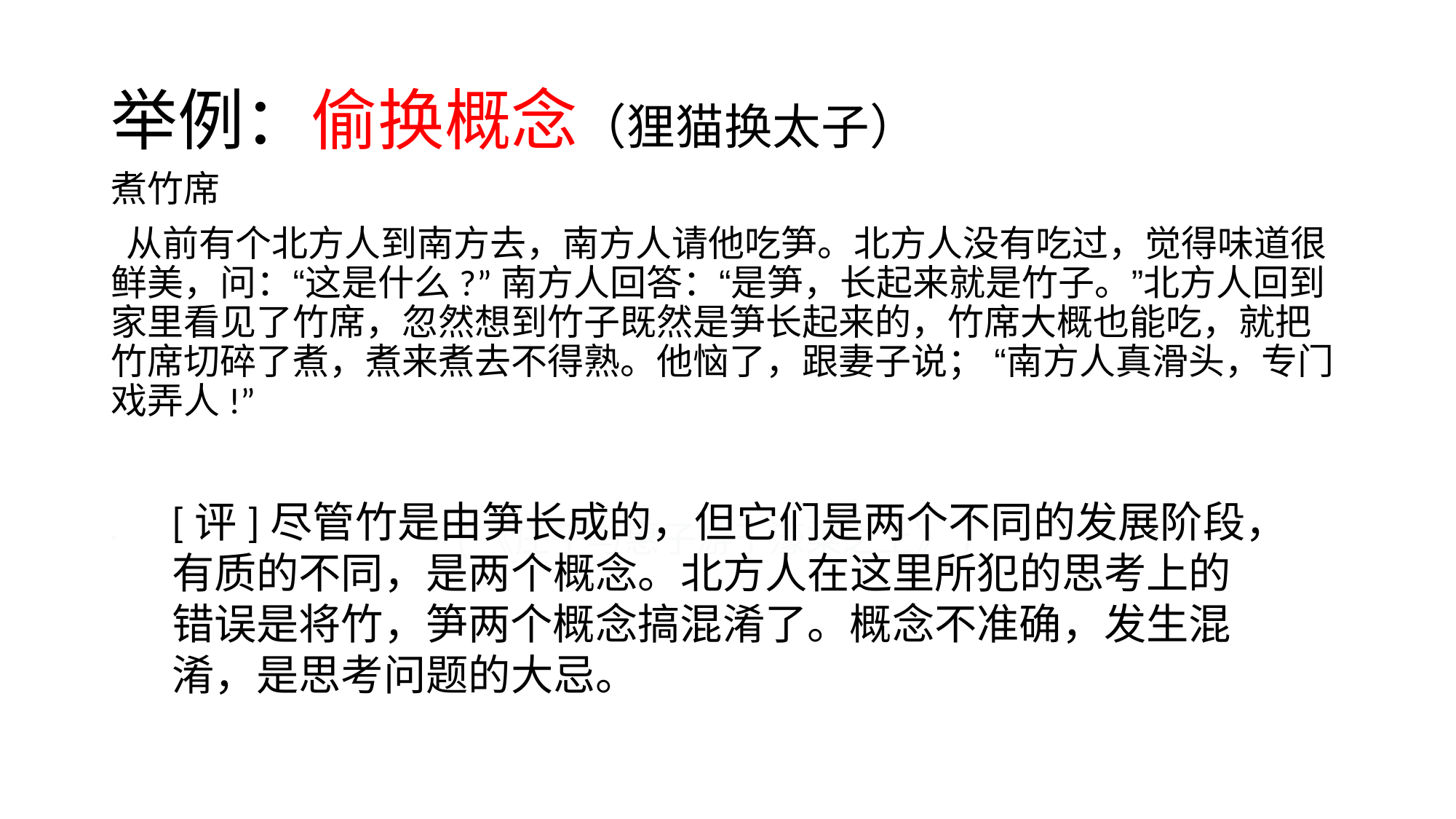

# 举例：偷换概念（狸猫换太子）
煮竹席
　从前有个北方人到南方去，南方人请他吃笋。北方人没有吃过，觉得味道很鲜美，问：“这是什么?”南方人回答：“是笋，长起来就是竹子。”北方人回到家里看见了竹席，忽然想到竹子既然是笋长起来的，竹席大概也能吃，就把竹席切碎了煮，煮来煮去不得熟。他恼了，跟妻子说； “南方人真滑头，专门戏弄人!”

　　                             (《庄子与惠子游于濠梁之上》)

[评]尽管竹是由笋长成的，但它们是两个不同的发展阶段，有质的不同，是两个概念。北方人在这里所犯的思考上的错误是将竹，笋两个概念搞混淆了。概念不准确，发生混淆，是思考问题的大忌。